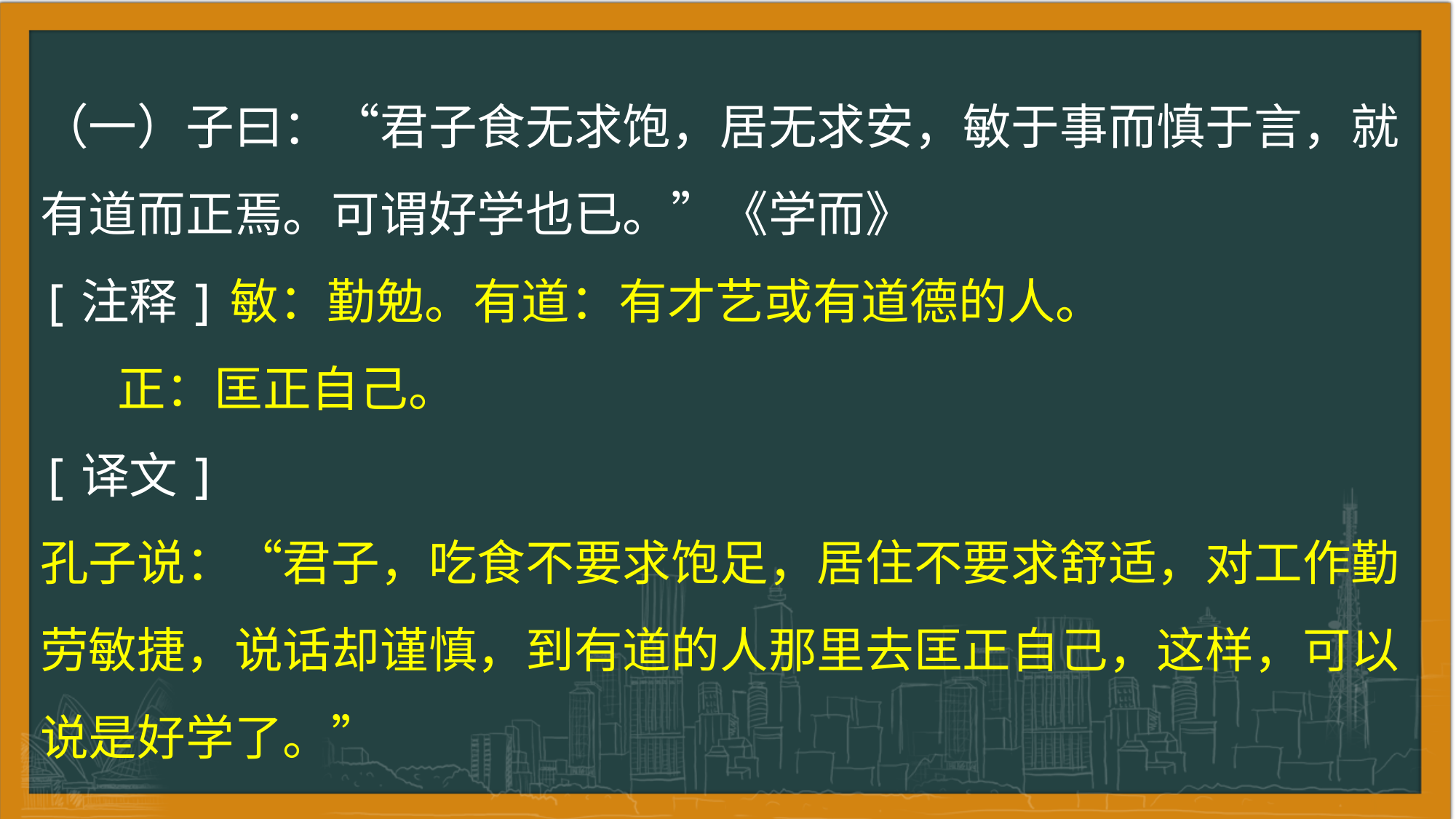

（一）子曰：“君子食无求饱，居无求安，敏于事而慎于言，就有道而正焉。可谓好学也已。”《学而》
[注释]敏：勤勉。有道：有才艺或有道德的人。
      正：匡正自己。
[译文]
孔子说：“君子，吃食不要求饱足，居住不要求舒适，对工作勤劳敏捷，说话却谨慎，到有道的人那里去匡正自己，这样，可以说是好学了。”